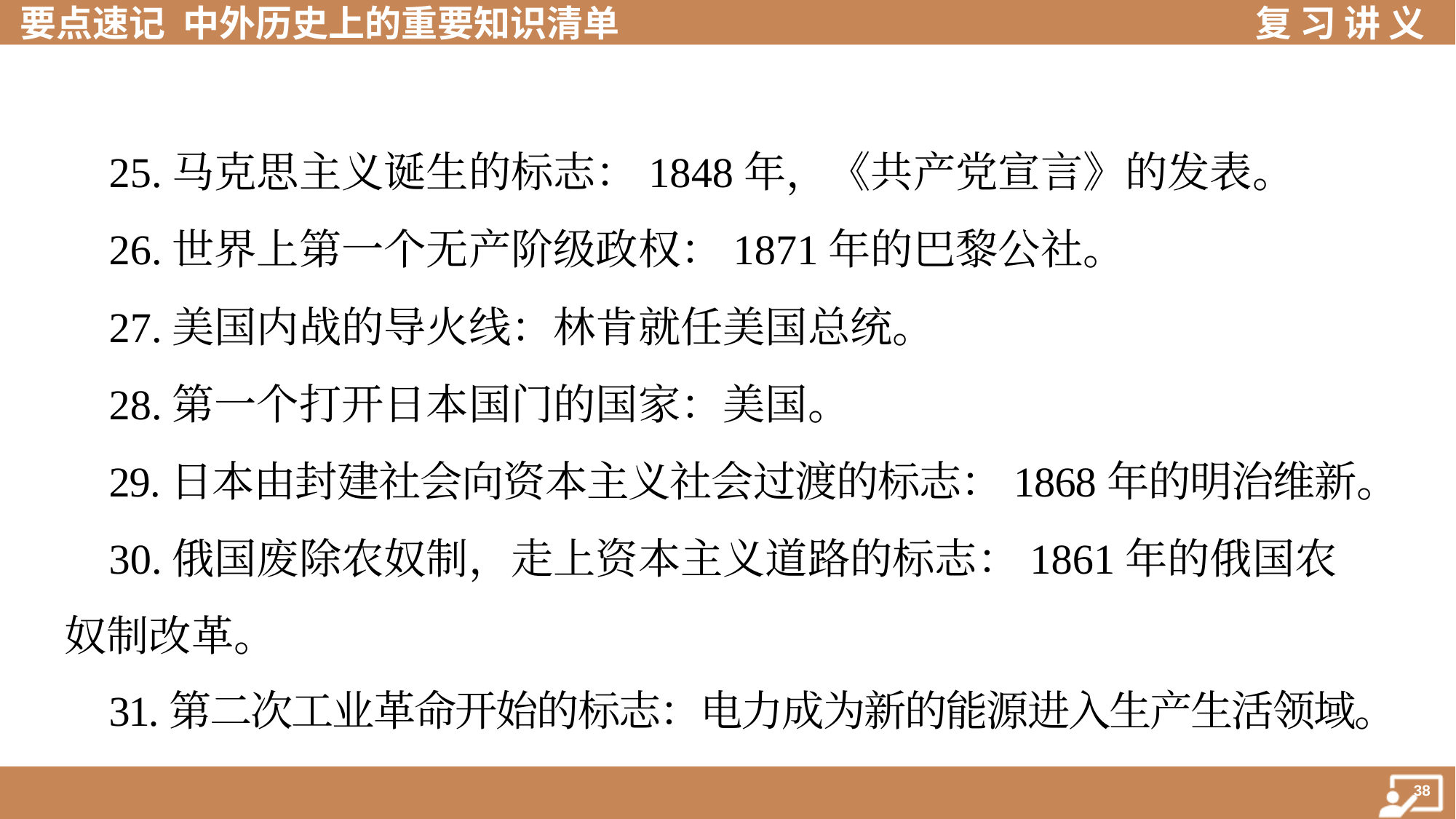

25.马克思主义诞生的标志：1848年，《共产党宣言》的发表。
    26.世界上第一个无产阶级政权：1871年的巴黎公社。
    27.美国内战的导火线：林肯就任美国总统。
    28.第一个打开日本国门的国家：美国。
    29.日本由封建社会向资本主义社会过渡的标志：1868年的明治维新。
    30.俄国废除农奴制，走上资本主义道路的标志：1861年的俄国农
奴制改革。
    31.第二次工业革命开始的标志：电力成为新的能源进入生产生活领域。